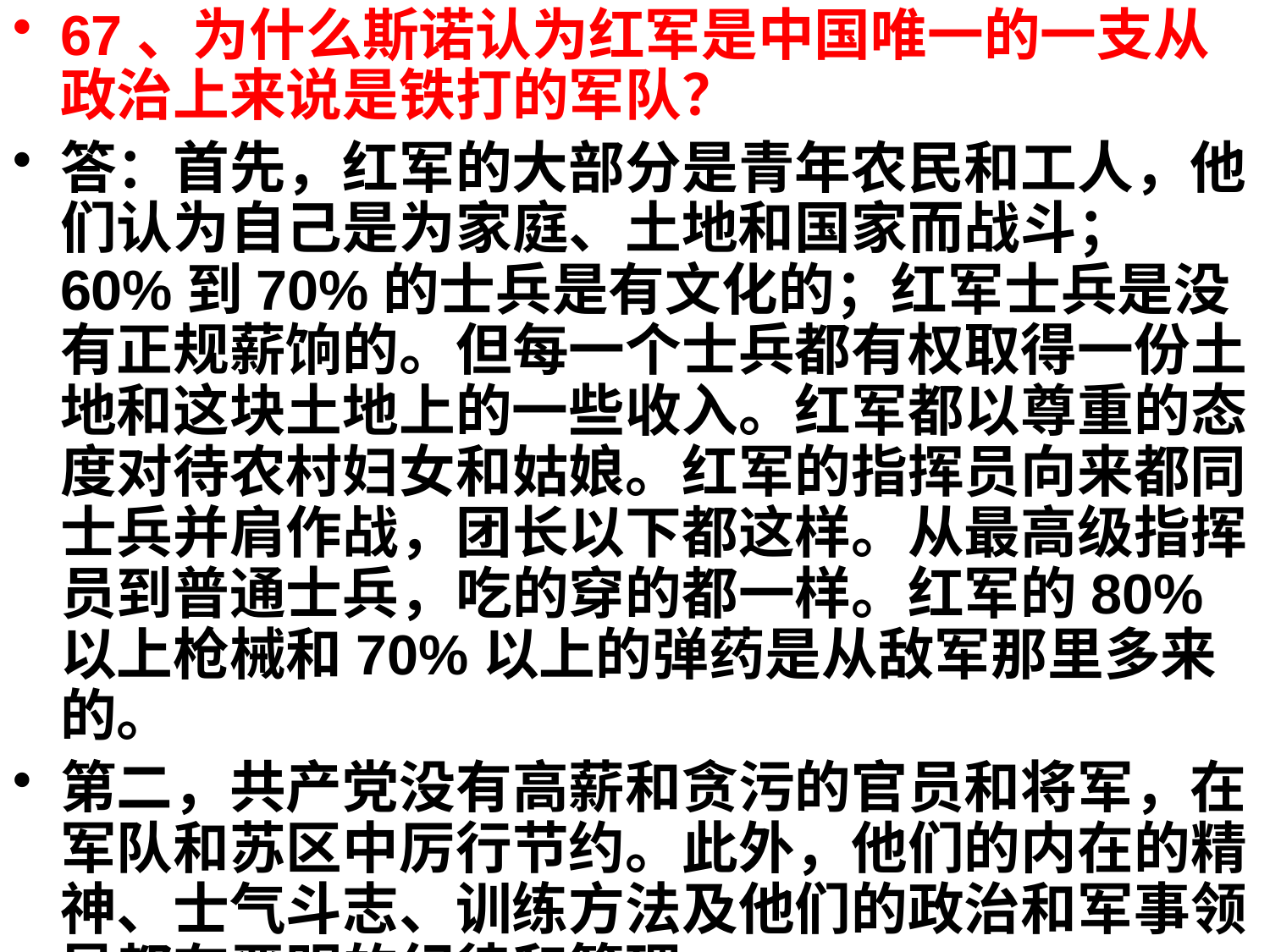

67、为什么斯诺认为红军是中国唯一的一支从政治上来说是铁打的军队？
答：首先，红军的大部分是青年农民和工人，他们认为自己是为家庭、土地和国家而战斗；60%到70%的士兵是有文化的；红军士兵是没有正规薪饷的。但每一个士兵都有权取得一份土地和这块土地上的一些收入。红军都以尊重的态度对待农村妇女和姑娘。红军的指挥员向来都同士兵并肩作战，团长以下都这样。从最高级指挥员到普通士兵，吃的穿的都一样。红军的80%以上枪械和70%以上的弹药是从敌军那里多来的。
第二，共产党没有高薪和贪污的官员和将军，在军队和苏区中厉行节约。此外，他们的内在的精神、士气斗志、训练方法及他们的政治和军事领导都有严明的纪律和管理。

#